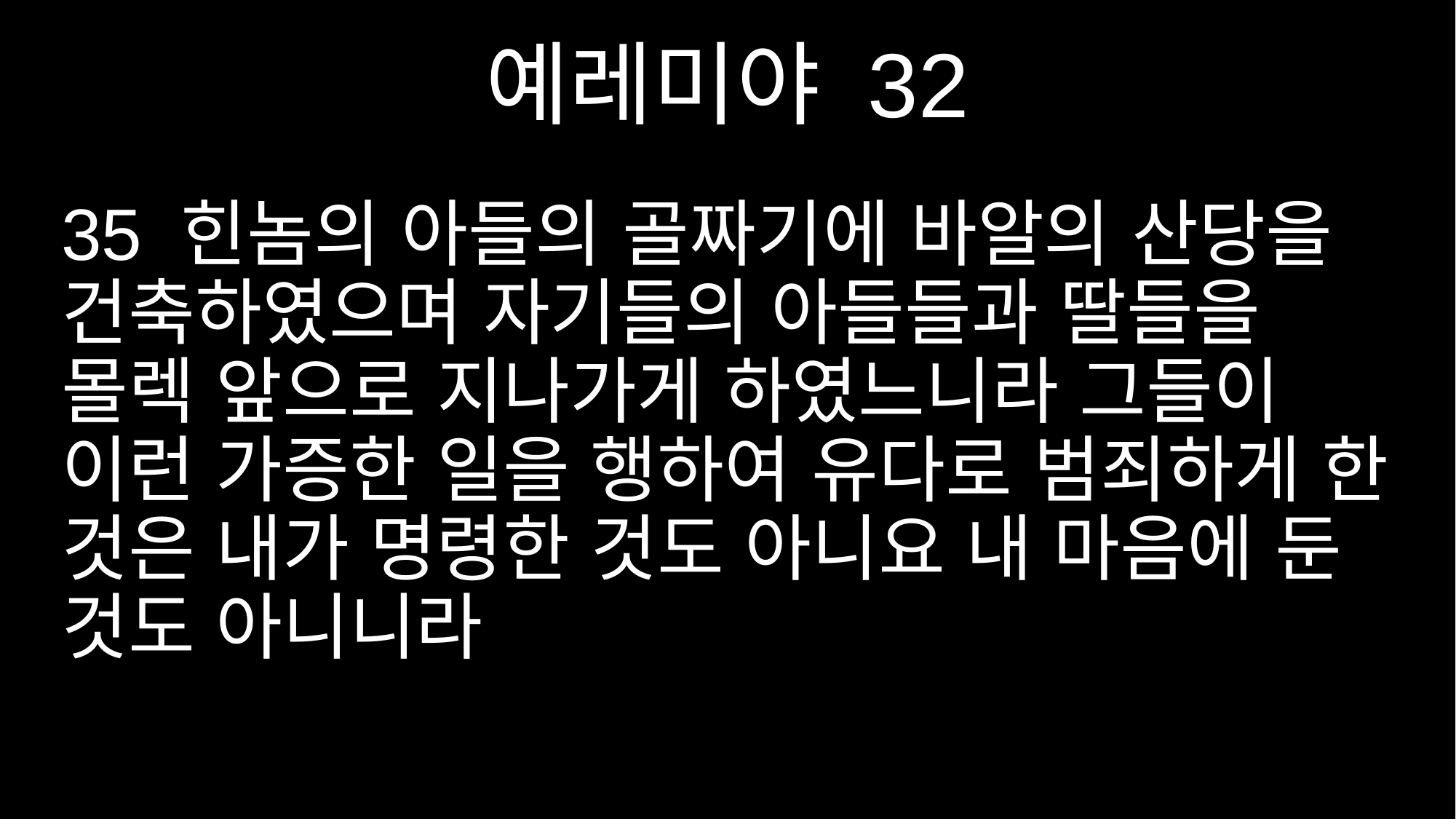

예레미야 32
35 힌놈의 아들의 골짜기에 바알의 산당을 건축하였으며 자기들의 아들들과 딸들을 몰렉 앞으로 지나가게 하였느니라 그들이 이런 가증한 일을 행하여 유다로 범죄하게 한 것은 내가 명령한 것도 아니요 내 마음에 둔 것도 아니니라